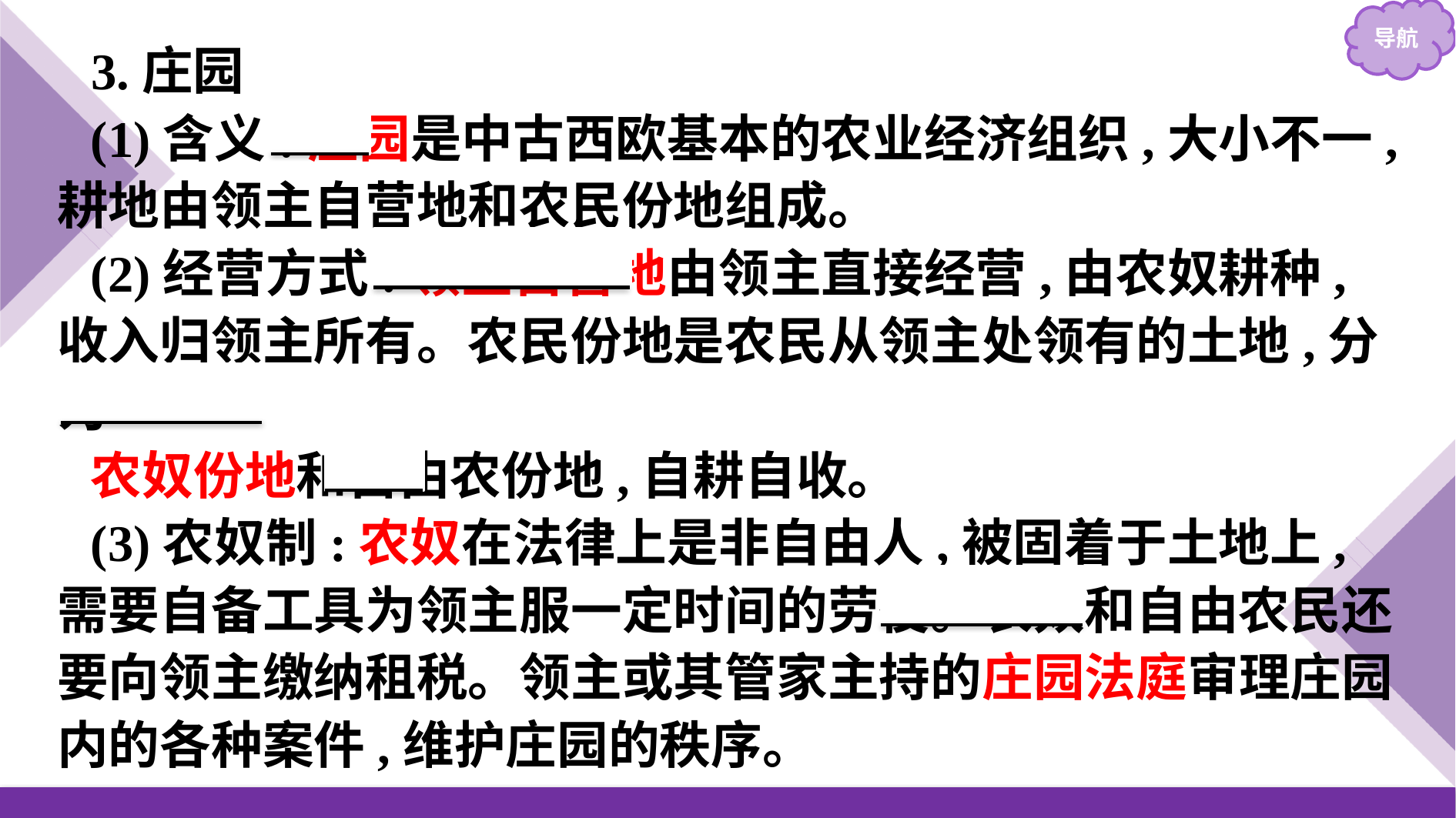

3.庄园
(1)含义:庄园是中古西欧基本的农业经济组织,大小不一,耕地由领主自营地和农民份地组成。
(2)经营方式:领主自营地由领主直接经营,由农奴耕种,收入归领主所有。农民份地是农民从领主处领有的土地,分为
农奴份地和自由农份地,自耕自收。
(3)农奴制:农奴在法律上是非自由人,被固着于土地上,需要自备工具为领主服一定时间的劳役。农奴和自由农民还要向领主缴纳租税。领主或其管家主持的庄园法庭审理庄园内的各种案件,维护庄园的秩序。